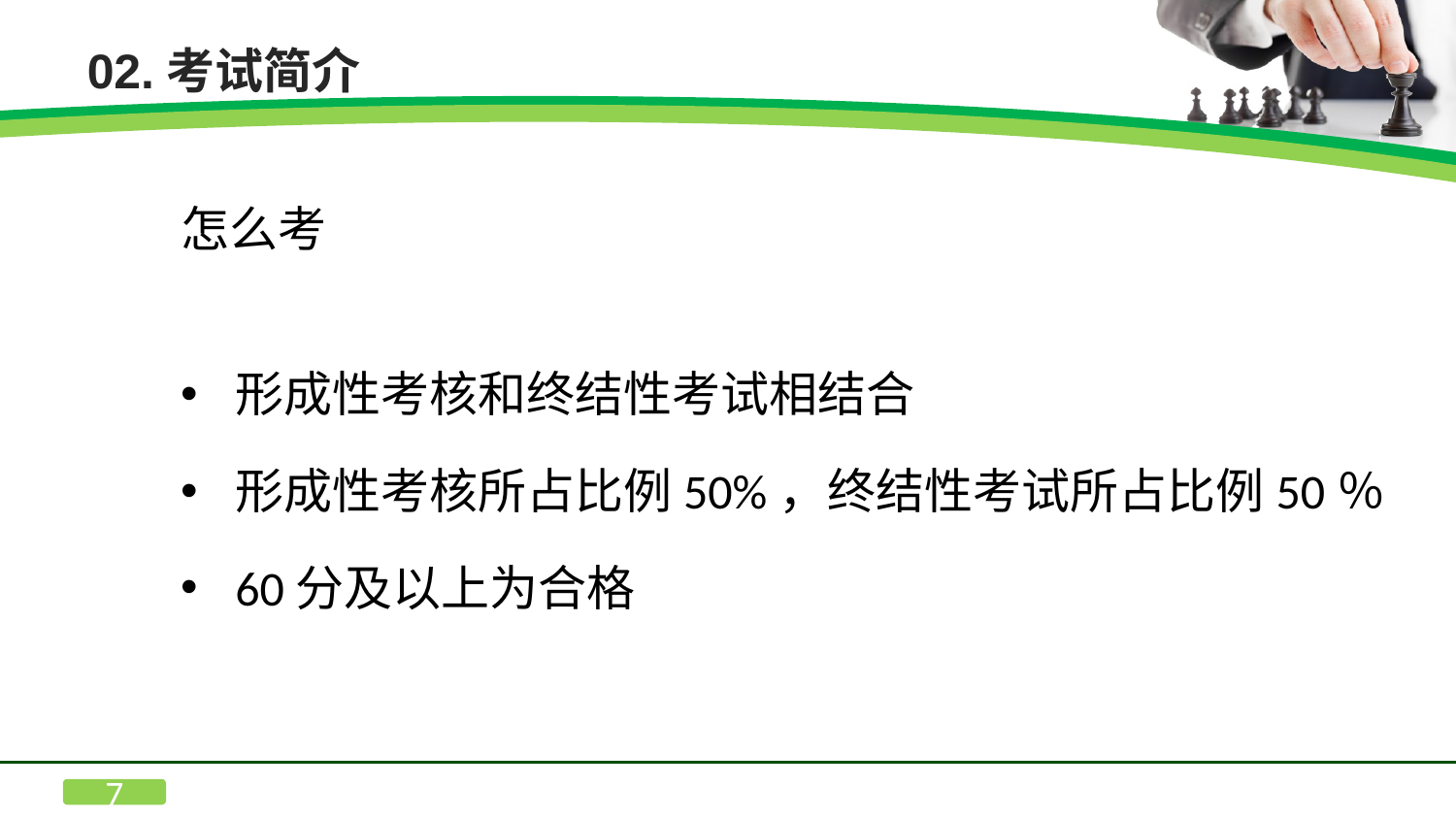

# 02.考试简介
怎么考

形成性考核和终结性考试相结合
形成性考核所占比例50%，终结性考试所占比例50％
60分及以上为合格